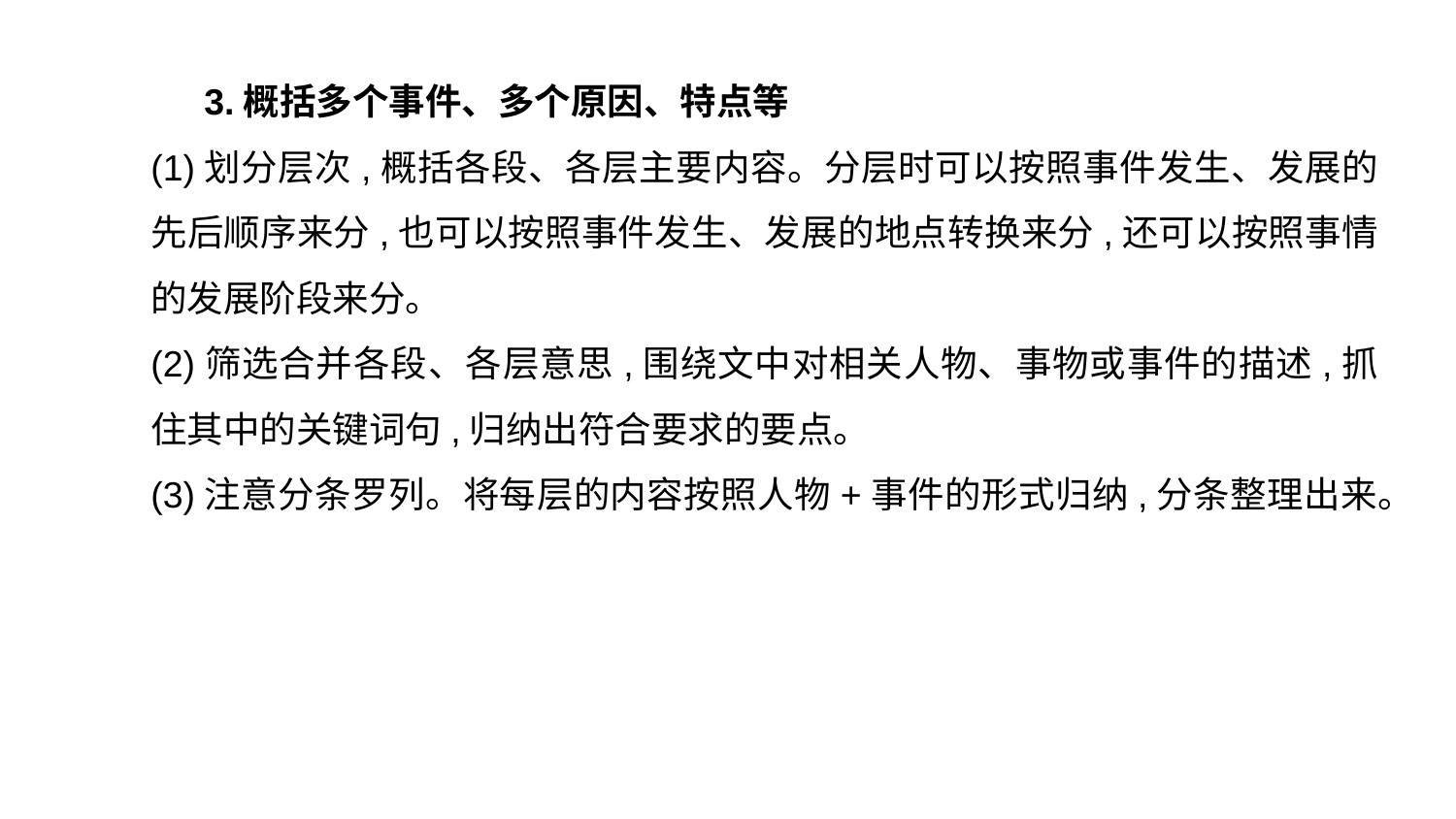

3.概括多个事件、多个原因、特点等
(1)划分层次,概括各段、各层主要内容。分层时可以按照事件发生、发展的先后顺序来分,也可以按照事件发生、发展的地点转换来分,还可以按照事情的发展阶段来分。
(2)筛选合并各段、各层意思,围绕文中对相关人物、事物或事件的描述,抓住其中的关键词句,归纳出符合要求的要点。
(3)注意分条罗列。将每层的内容按照人物+事件的形式归纳,分条整理出来。